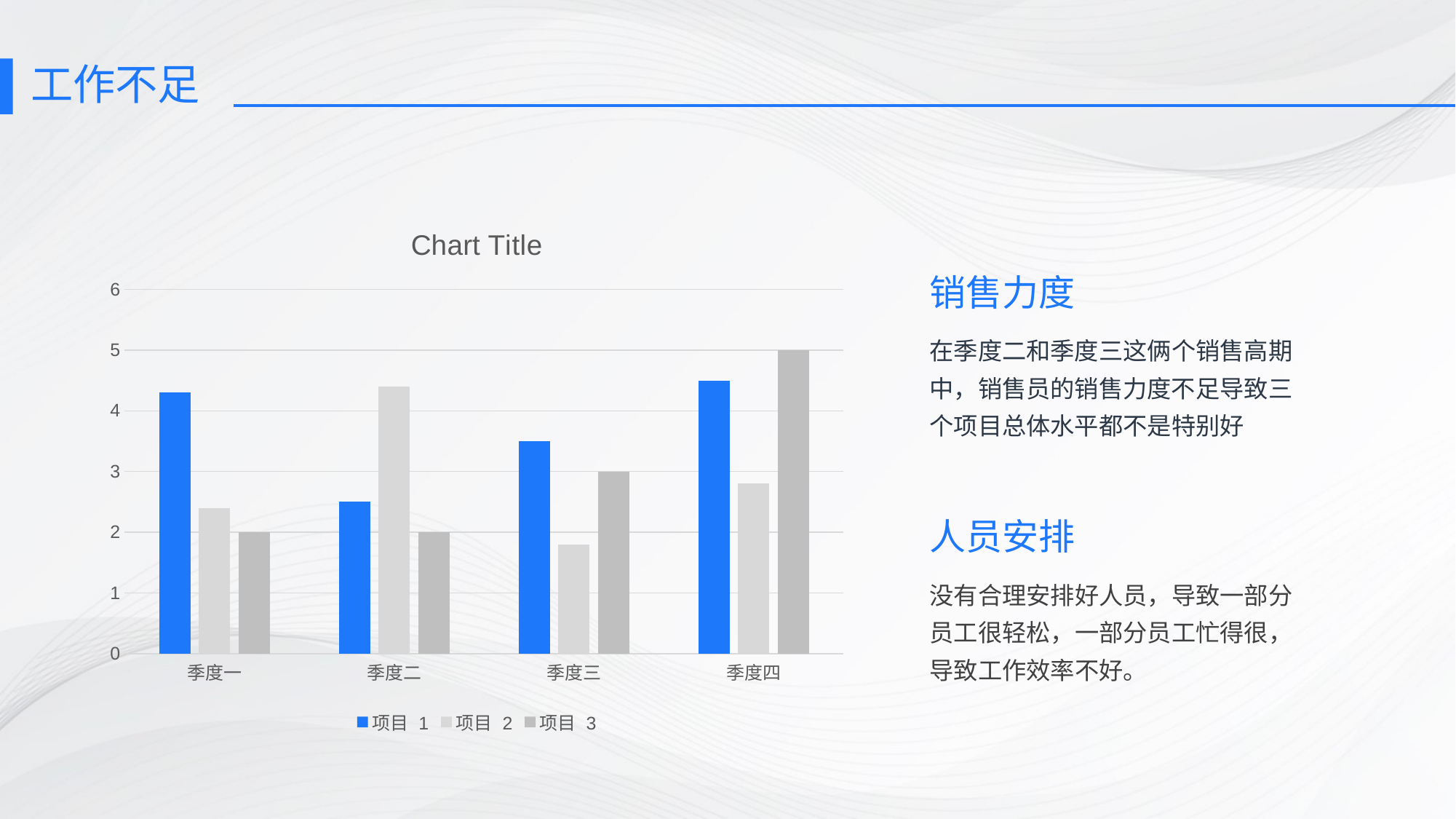

# 工作不足

### Chart:

| Category | 项目 1 | 项目 2 | 项目 3 |
|---|---|---|---|
| 季度一 | 4.3 | 2.4 | 2.0 |
| 季度二 | 2.5 | 4.4 | 2.0 |
| 季度三 | 3.5 | 1.8 | 3.0 |
| 季度四 | 4.5 | 2.8 | 5.0 |
销售力度
在季度二和季度三这俩个销售高期中，销售员的销售力度不足导致三个项目总体水平都不是特别好
人员安排
没有合理安排好人员，导致一部分员工很轻松，一部分员工忙得很，导致工作效率不好。